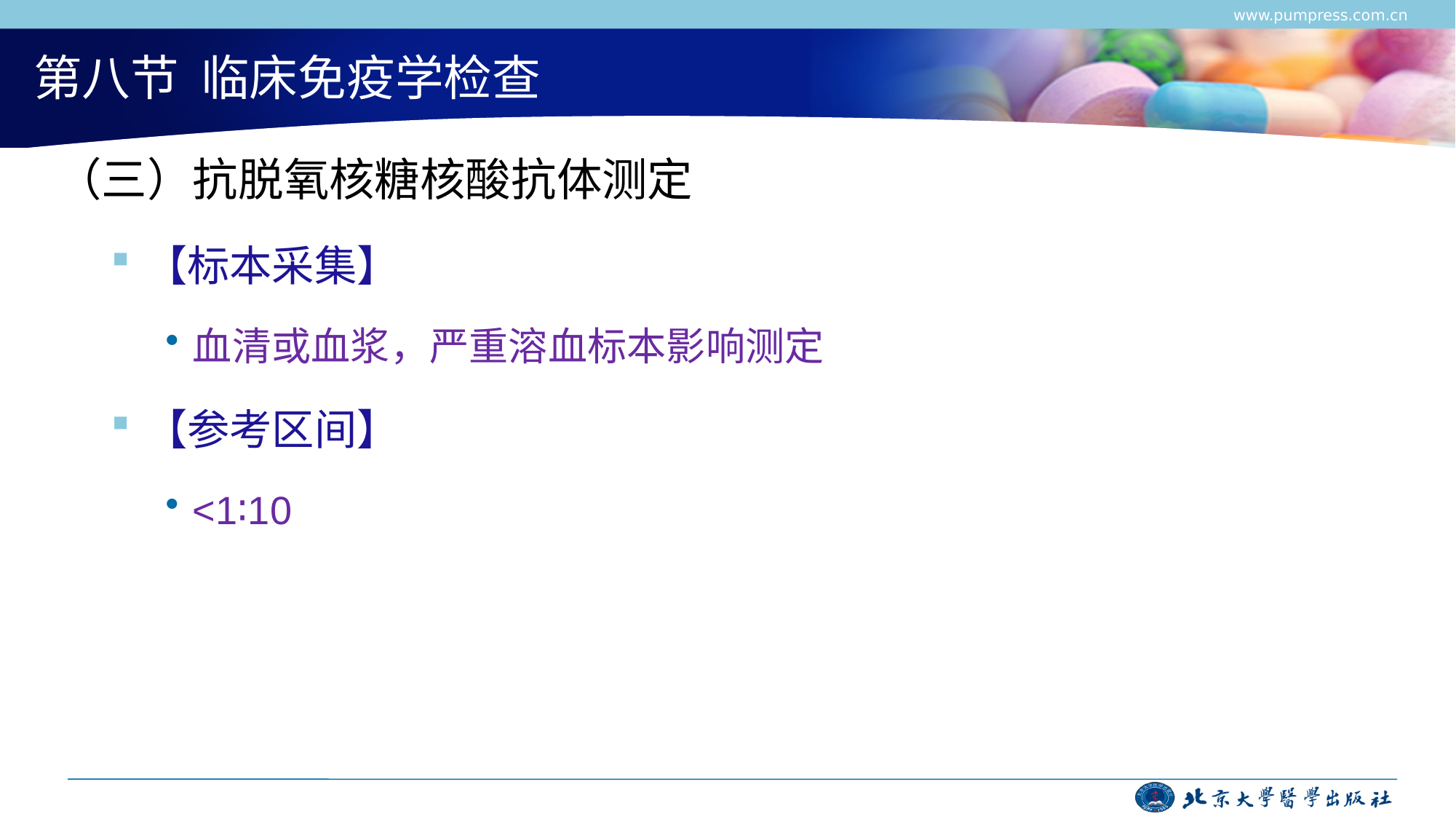

www.pumpress.com.cn
# 第八节  临床免疫学检查
（三）抗脱氧核糖核酸抗体测定
【标本采集】
血清或血浆，严重溶血标本影响测定
【参考区间】
<1∶10